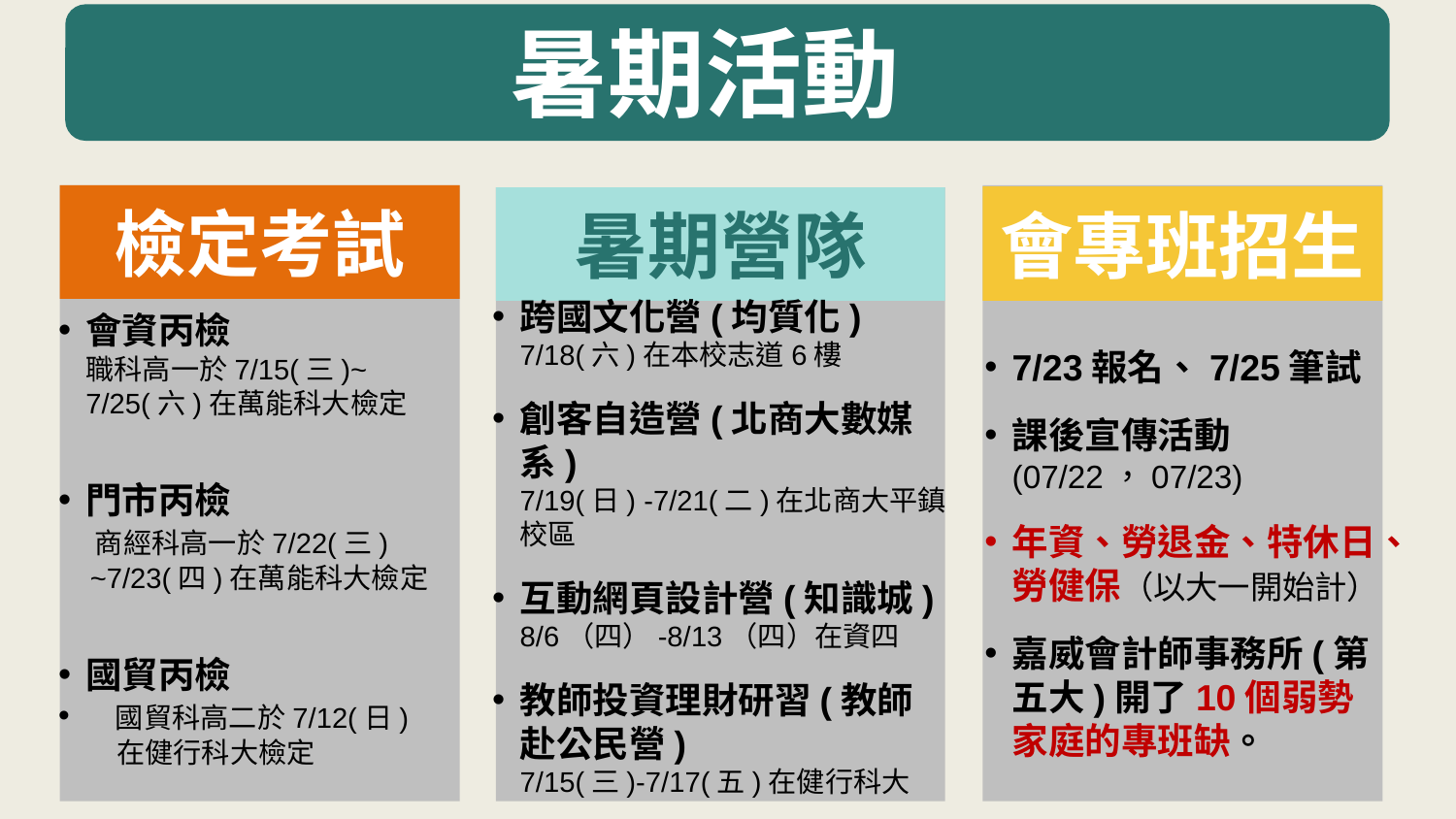

暑期活動

檢定考試
會資丙檢
職科高一於7/15(三)~
7/25(六)在萬能科大檢定

門市丙檢
    商經科高一於7/22(三)
    ~7/23(四)在萬能科大檢定

國貿丙檢
   國貿科高二於7/12(日)
   在健行科大檢定

會專班招生

暑期營隊
跨國文化營(均質化)
7/18(六)在本校志道6樓
創客自造營(北商大數媒系)
7/19(日) -7/21(二)在北商大平鎮校區
互動網頁設計營(知識城)
8/6（四）-8/13（四）在資四
教師投資理財研習(教師赴公民營)
7/15(三)-7/17(五)在健行科大

7/23報名、7/25筆試
課後宣傳活動
(07/22，07/23)
年資、勞退金、特休日、勞健保（以大一開始計）
嘉威會計師事務所(第五大)開了10個弱勢家庭的專班缺。